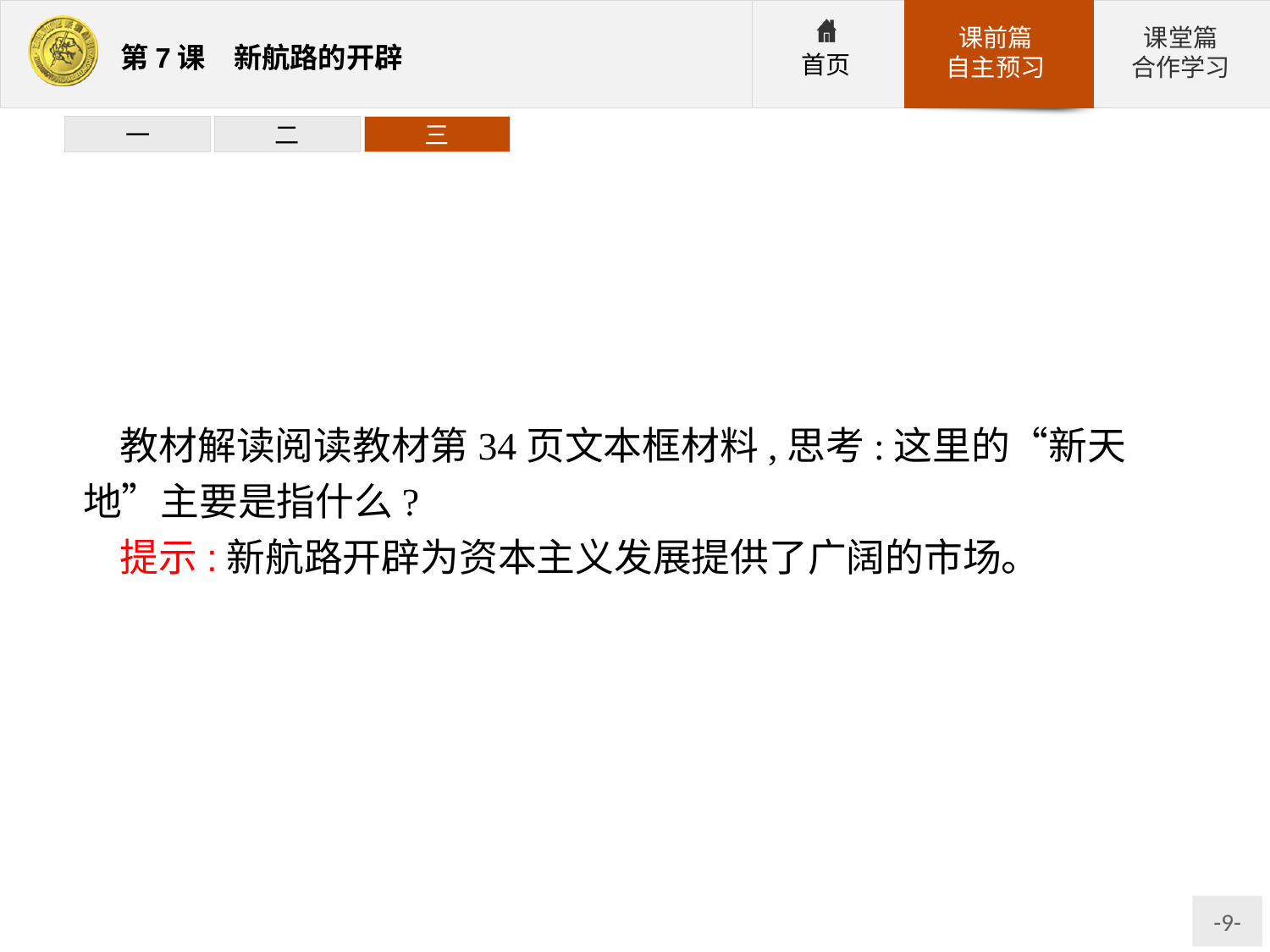

一
二
三
教材解读阅读教材第34页文本框材料,思考:这里的“新天地”主要是指什么?
提示:新航路开辟为资本主义发展提供了广阔的市场。